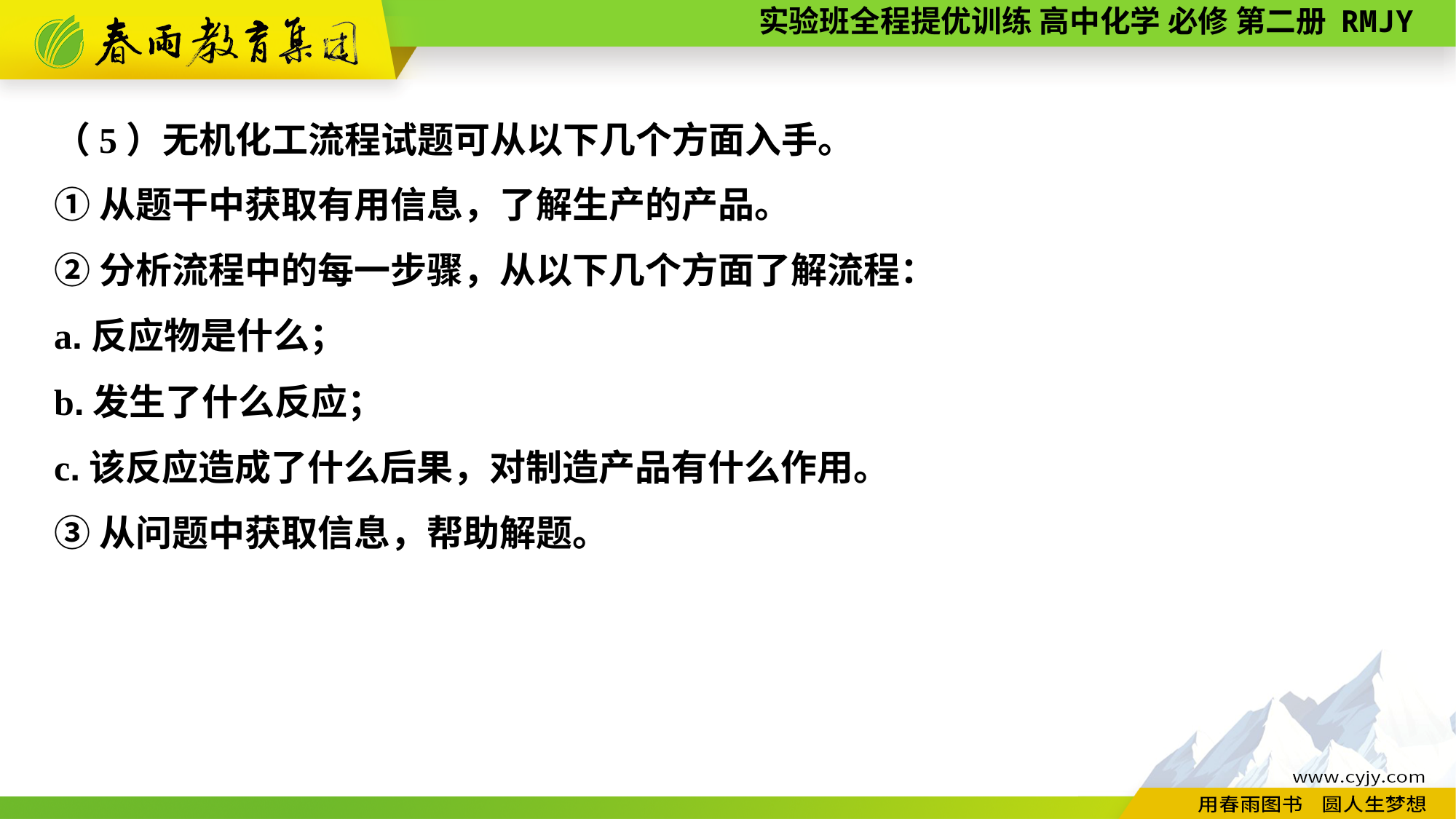

（5）无机化工流程试题可从以下几个方面入手。
①从题干中获取有用信息，了解生产的产品。
②分析流程中的每一步骤，从以下几个方面了解流程：
a.反应物是什么；
b.发生了什么反应；
c.该反应造成了什么后果，对制造产品有什么作用。
③从问题中获取信息，帮助解题。